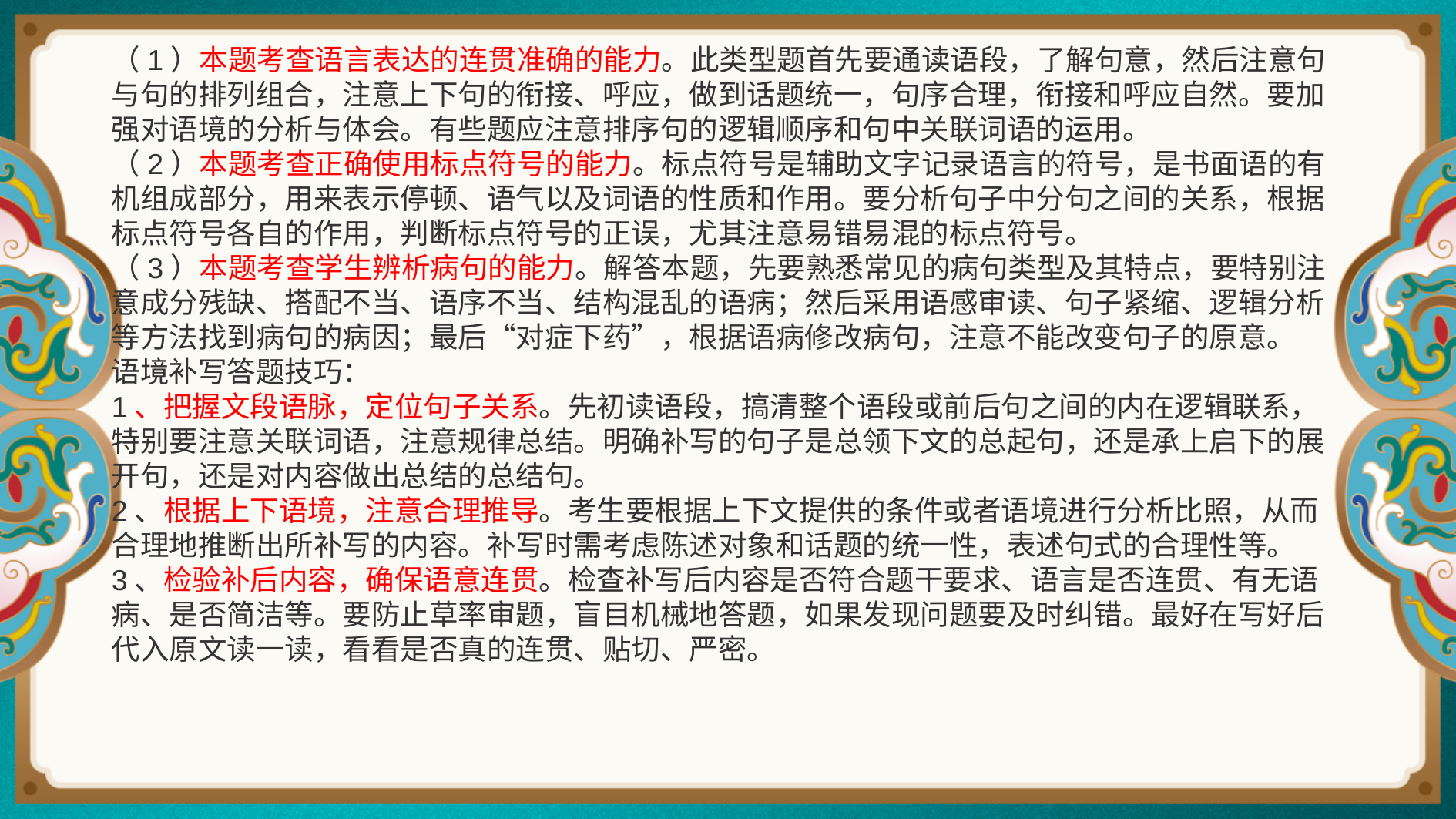

（1）本题考查语言表达的连贯准确的能力。此类型题首先要通读语段，了解句意，然后注意句与句的排列组合，注意上下句的衔接、呼应，做到话题统一，句序合理，衔接和呼应自然。要加强对语境的分析与体会。有些题应注意排序句的逻辑顺序和句中关联词语的运用。
（2）本题考查正确使用标点符号的能力。标点符号是辅助文字记录语言的符号，是书面语的有机组成部分，用来表示停顿、语气以及词语的性质和作用。要分析句子中分句之间的关系，根据标点符号各自的作用，判断标点符号的正误，尤其注意易错易混的标点符号。
（3）本题考查学生辨析病句的能力。解答本题，先要熟悉常见的病句类型及其特点，要特别注意成分残缺、搭配不当、语序不当、结构混乱的语病；然后采用语感审读、句子紧缩、逻辑分析等方法找到病句的病因；最后“对症下药”，根据语病修改病句，注意不能改变句子的原意。
语境补写答题技巧：
1、把握文段语脉，定位句子关系。先初读语段，搞清整个语段或前后句之间的内在逻辑联系，特别要注意关联词语，注意规律总结。明确补写的句子是总领下文的总起句，还是承上启下的展开句，还是对内容做出总结的总结句。
2、根据上下语境，注意合理推导。考生要根据上下文提供的条件或者语境进行分析比照，从而合理地推断出所补写的内容。补写时需考虑陈述对象和话题的统一性，表述句式的合理性等。
3、检验补后内容，确保语意连贯。检查补写后内容是否符合题干要求、语言是否连贯、有无语病、是否简洁等。要防止草率审题，盲目机械地答题，如果发现问题要及时纠错。最好在写好后代入原文读一读，看看是否真的连贯、贴切、严密。